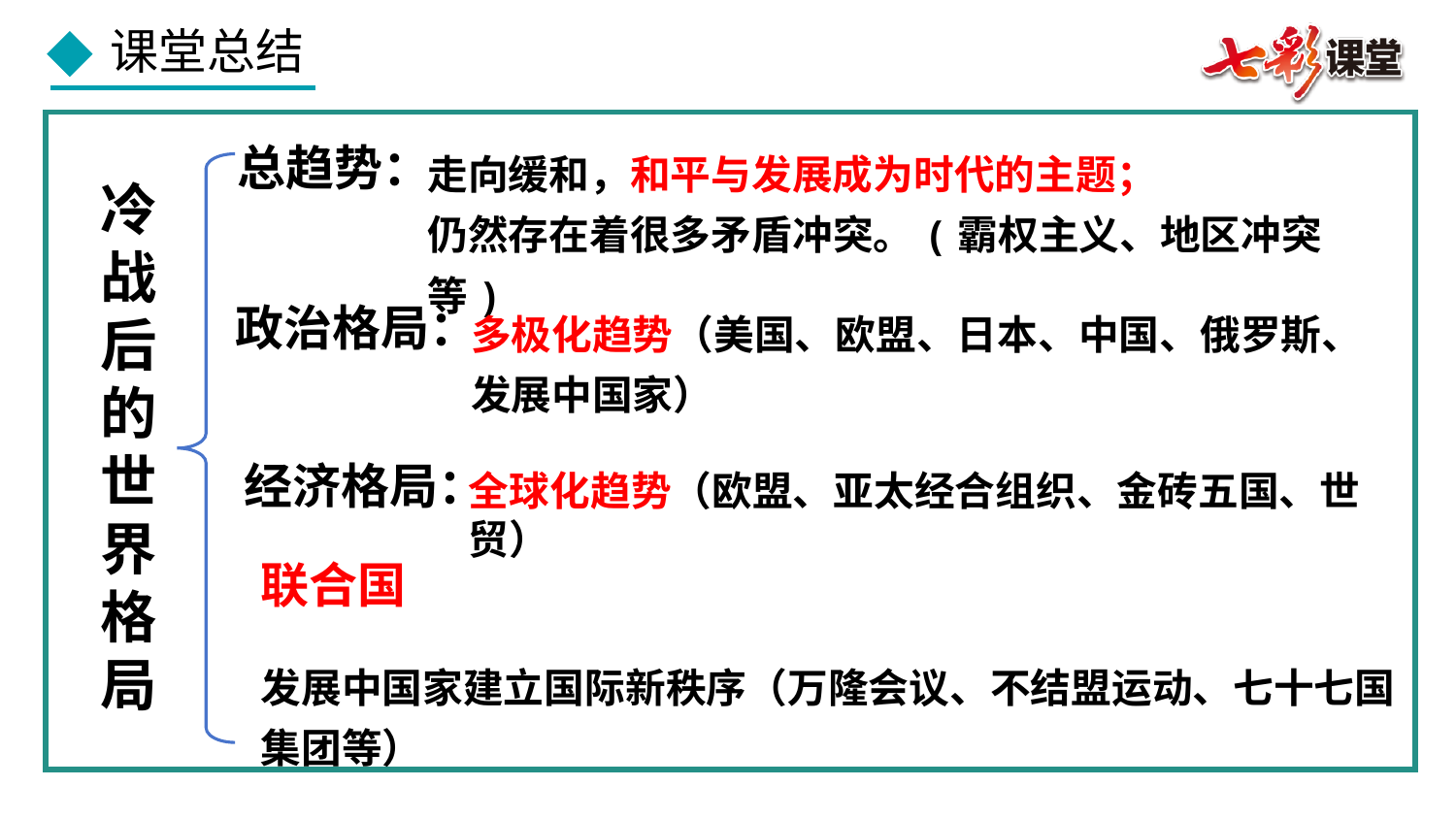

总趋势：
走向缓和，和平与发展成为时代的主题；
仍然存在着很多矛盾冲突。(霸权主义、地区冲突等)

冷战后的世界格局
政治格局：
多极化趋势（美国、欧盟、日本、中国、俄罗斯、
发展中国家）
经济格局：
全球化趋势（欧盟、亚太经合组织、金砖五国、世贸）
联合国
发展中国家建立国际新秩序（万隆会议、不结盟运动、七十七国集团等）